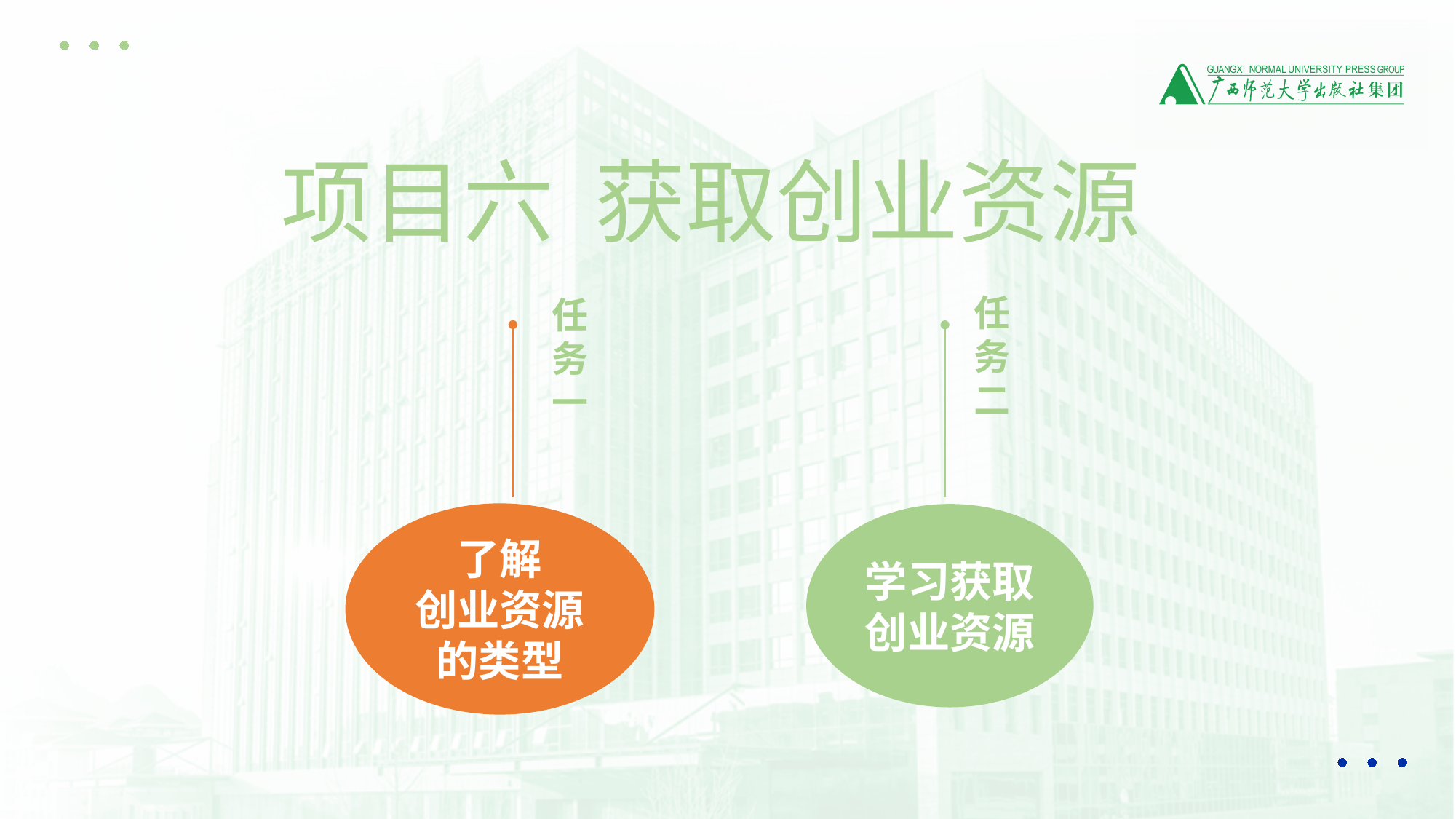

项目六  获取创业资源
任务二
学习获取创业资源
任务一
了解
创业资源的类型